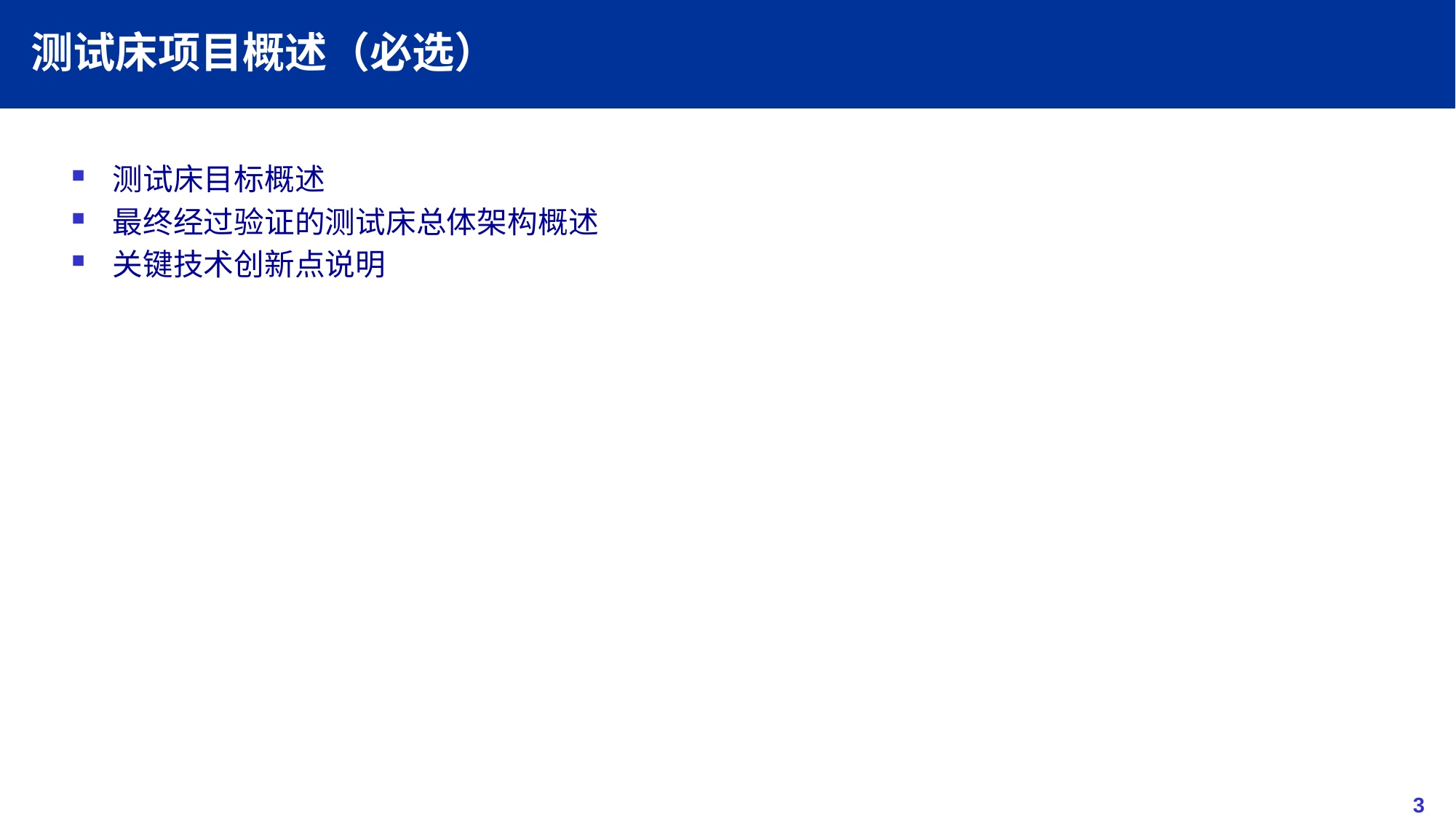

# 测试床项目概述（必选）
测试床目标概述
最终经过验证的测试床总体架构概述
关键技术创新点说明